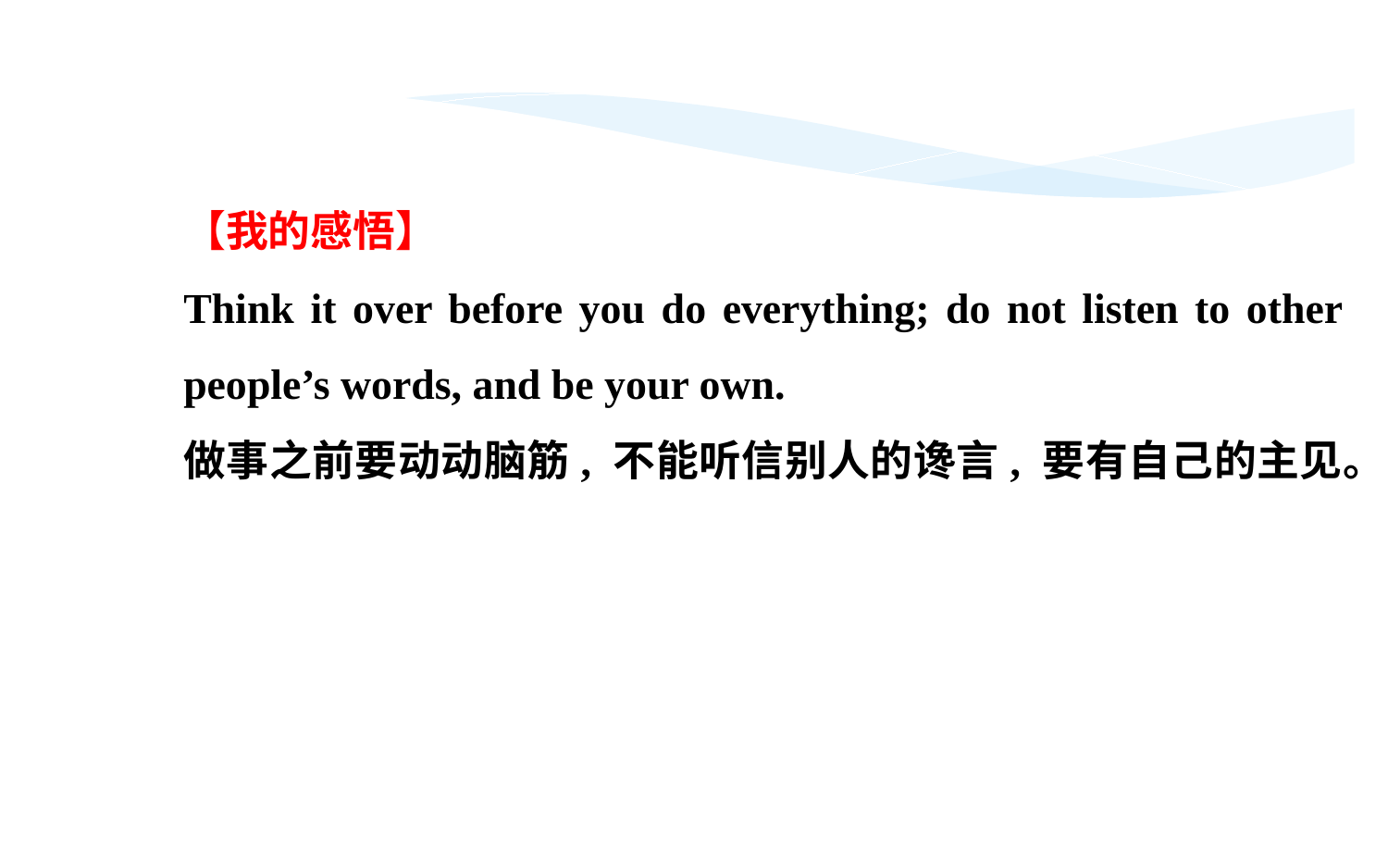

【我的感悟】
Think it over before you do everything; do not listen to other people’s words, and be your own.
做事之前要动动脑筋, 不能听信别人的谗言, 要有自己的主见。